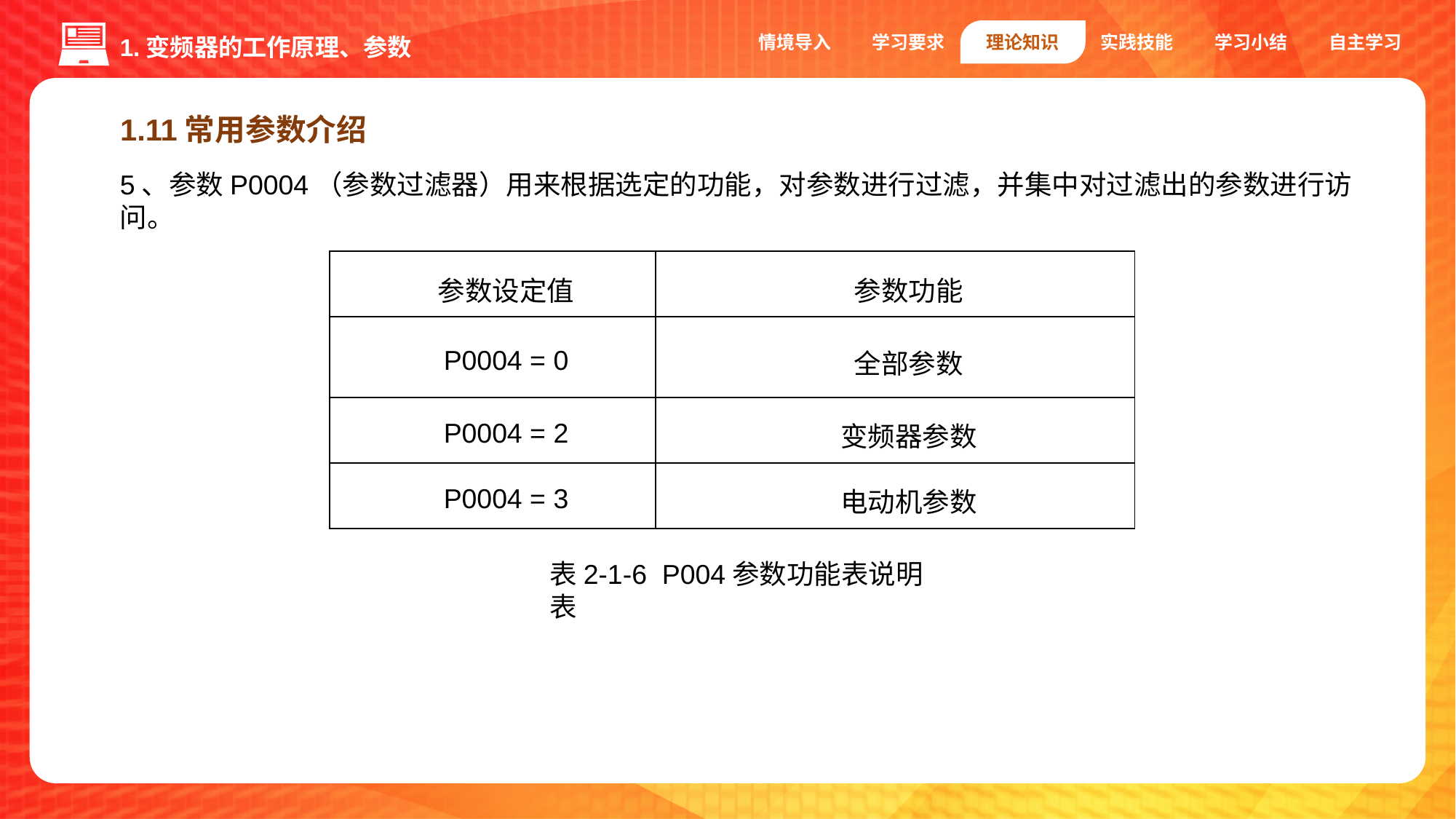

情境导入
学习要求
理论知识
实践技能
学习小结
自主学习

1.变频器的工作原理、参数
1.11常用参数介绍
5、参数P0004（参数过滤器）用来根据选定的功能，对参数进行过滤，并集中对过滤出的参数进行访问。
| 参数设定值 | 参数功能 |
| --- | --- |
| P0004 = 0 | 全部参数 |
| P0004 = 2 | 变频器参数 |
| P0004 = 3 | 电动机参数 |
表2-1-6  P004参数功能表说明表